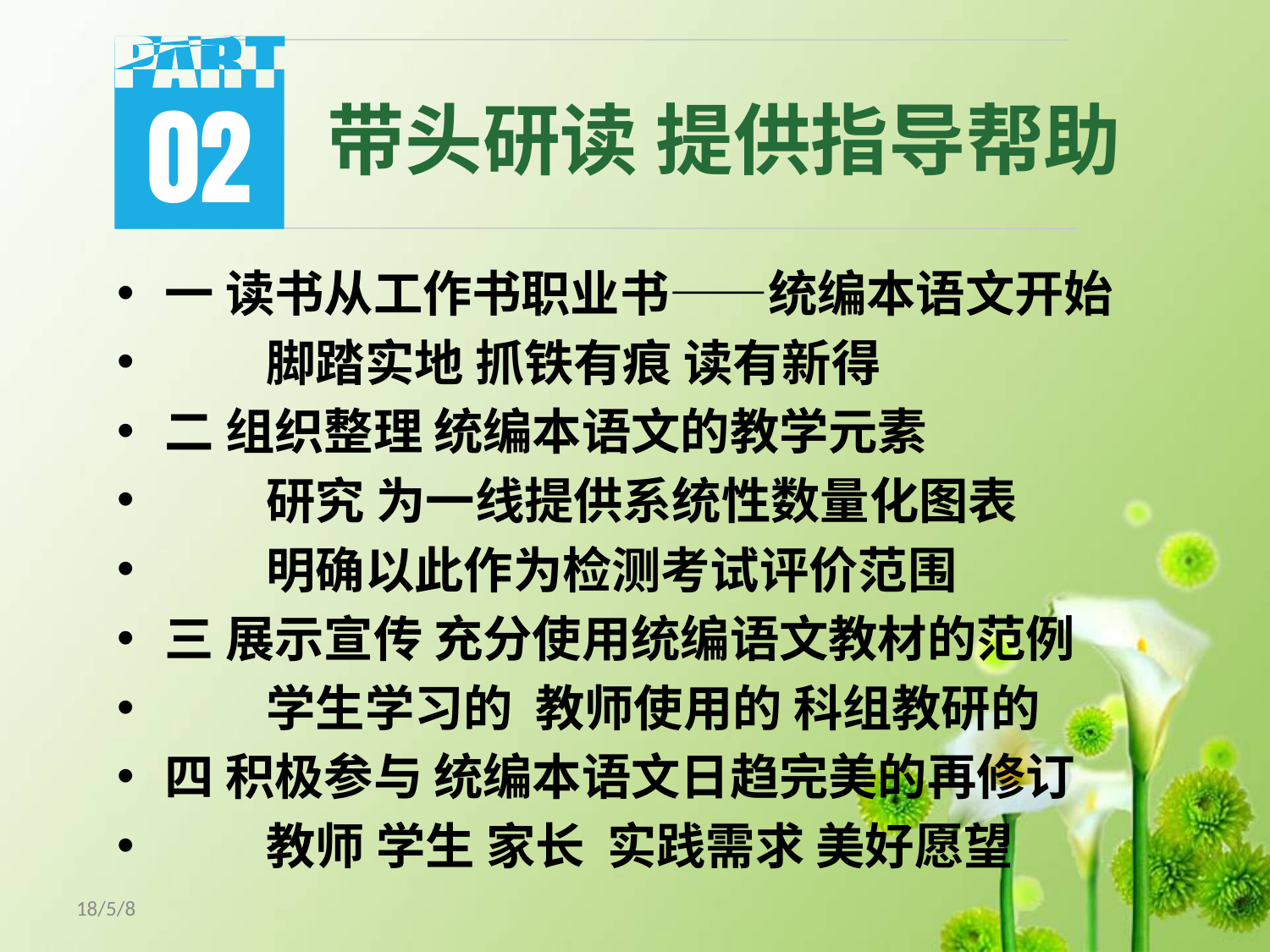

02

带头研读 提供指导帮助

一 读书从工作书职业书——统编本语文开始
        脚踏实地 抓铁有痕 读有新得
二 组织整理 统编本语文的教学元素
        研究 为一线提供系统性数量化图表
        明确以此作为检测考试评价范围
三 展示宣传 充分使用统编语文教材的范例
        学生学习的  教师使用的 科组教研的
四 积极参与 统编本语文日趋完美的再修订
        教师 学生 家长  实践需求 美好愿望
18/5/8